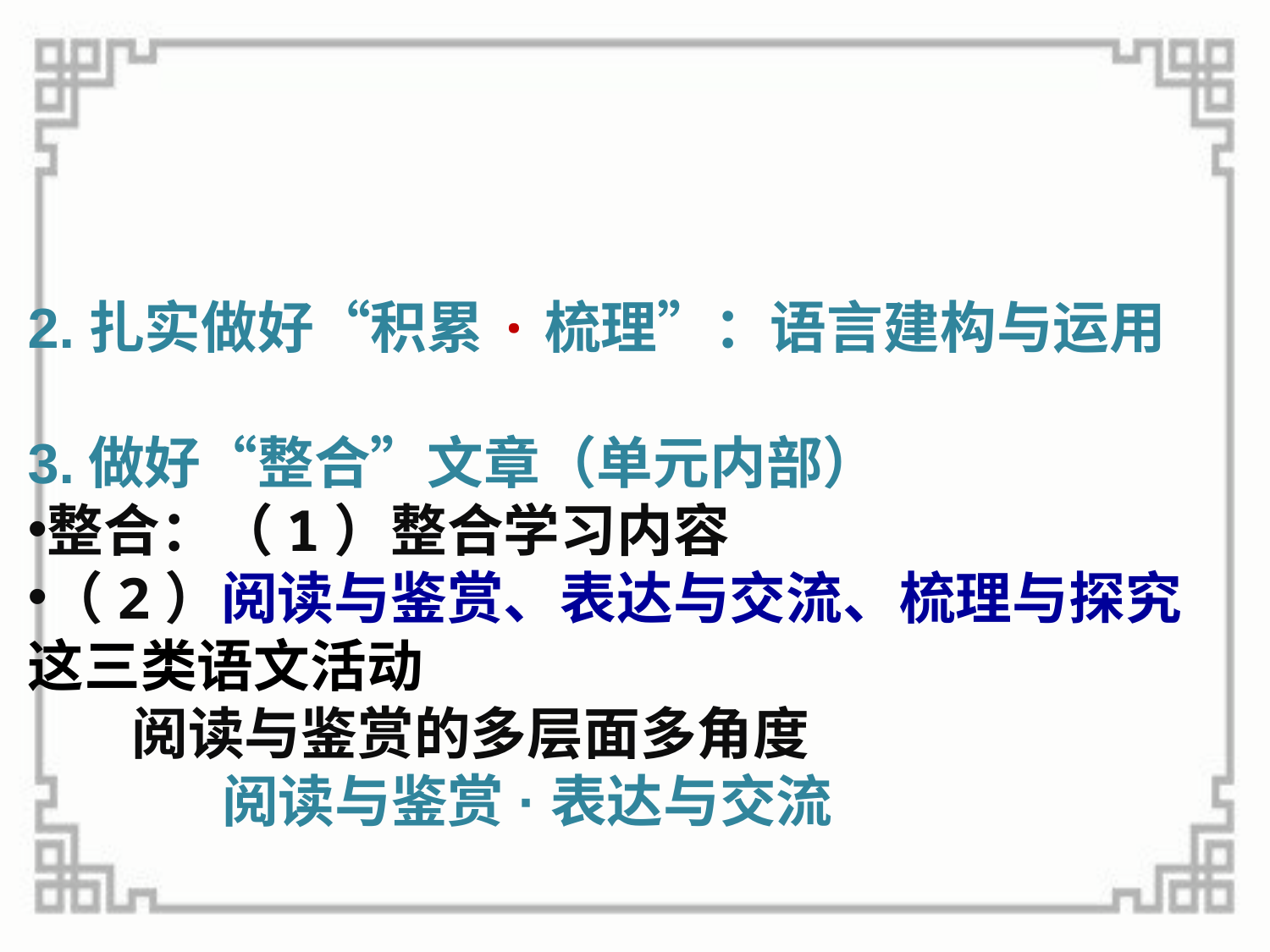

#

2.扎实做好“积累·梳理”：语言建构与运用

3.做好“整合”文章（单元内部）
整合：（1）整合学习内容
（2）阅读与鉴赏、表达与交流、梳理与探究这三类语文活动
       阅读与鉴赏的多层面多角度
              阅读与鉴赏·表达与交流